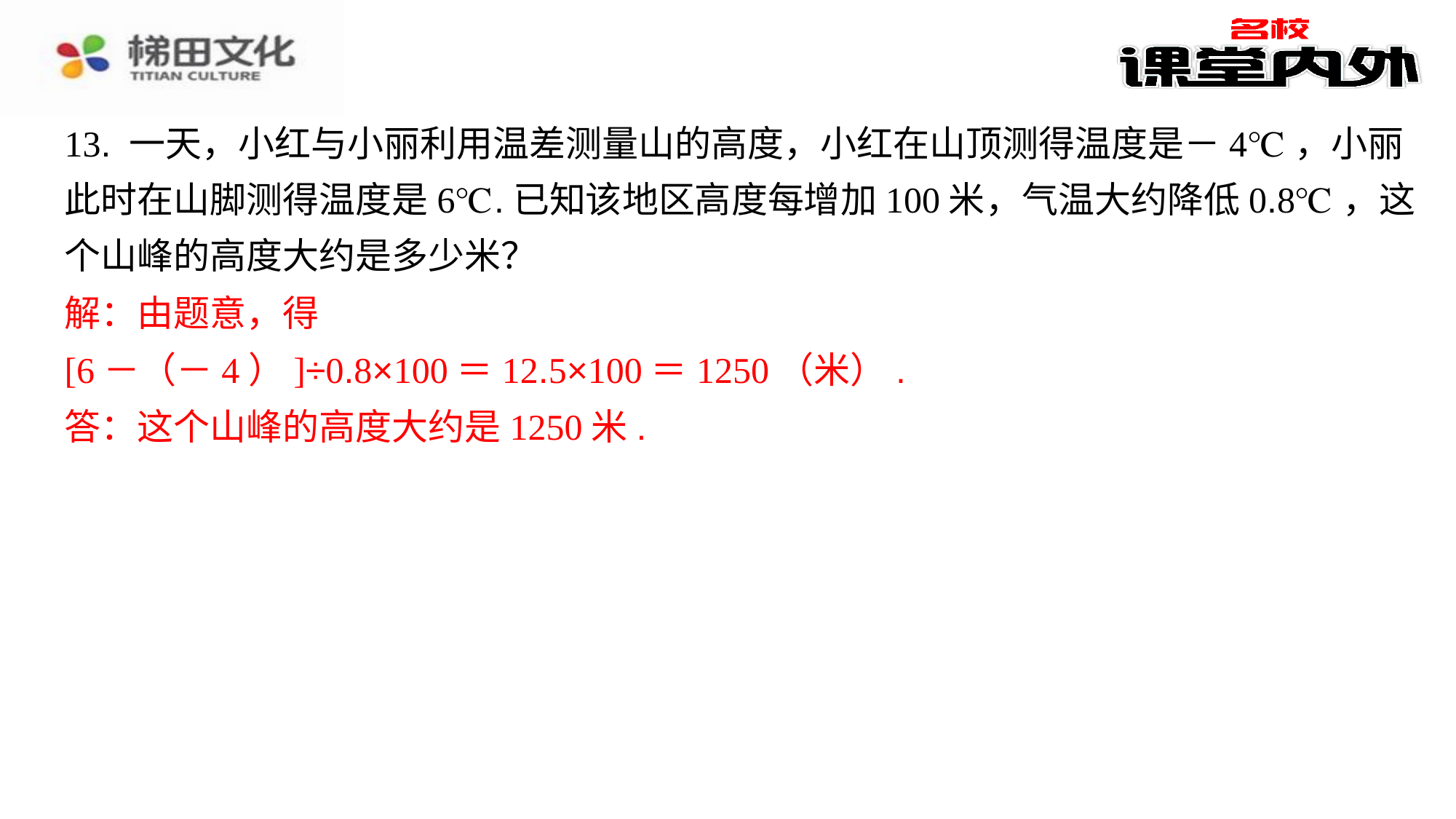

13. 一天，小红与小丽利用温差测量山的高度，小红在山顶测得温度是－4℃，小丽
此时在山脚测得温度是6℃.已知该地区高度每增加100米，气温大约降低0.8℃，这
个山峰的高度大约是多少米？
解：由题意，得
[6－（－4）]÷0.8×100＝12.5×100＝1250（米）.
答：这个山峰的高度大约是1250米.
解：由题意，得
[6－（－4）]÷0.8×100＝12.5×100＝1250（米）.
答：这个山峰的高度大约是1250米.